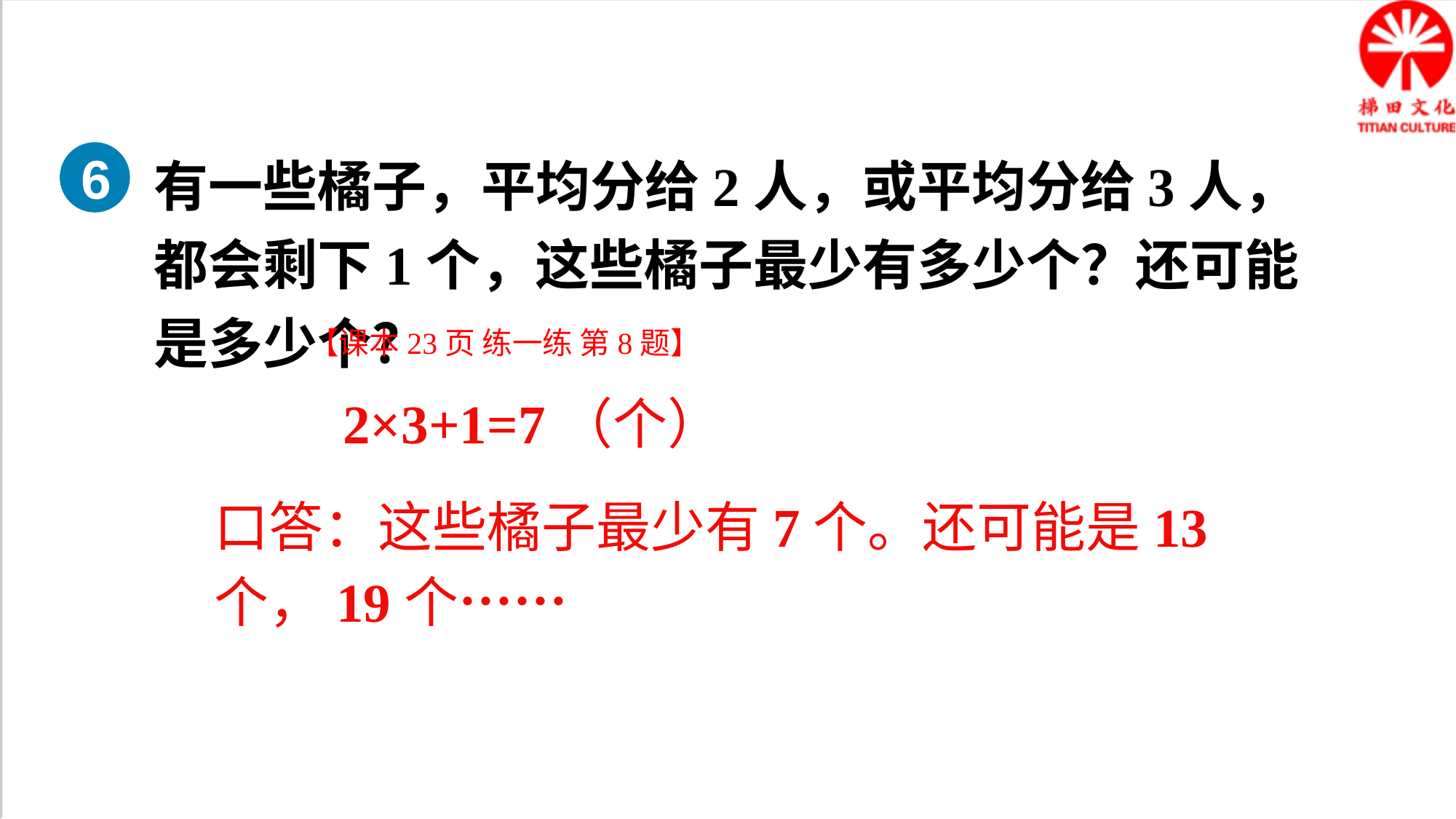

有一些橘子，平均分给2人，或平均分给3人，都会剩下1个，这些橘子最少有多少个？还可能是多少个？
6
【课本23页 练一练 第8题】
2×3+1=7（个）
口答：这些橘子最少有7个。还可能是13个，19个……